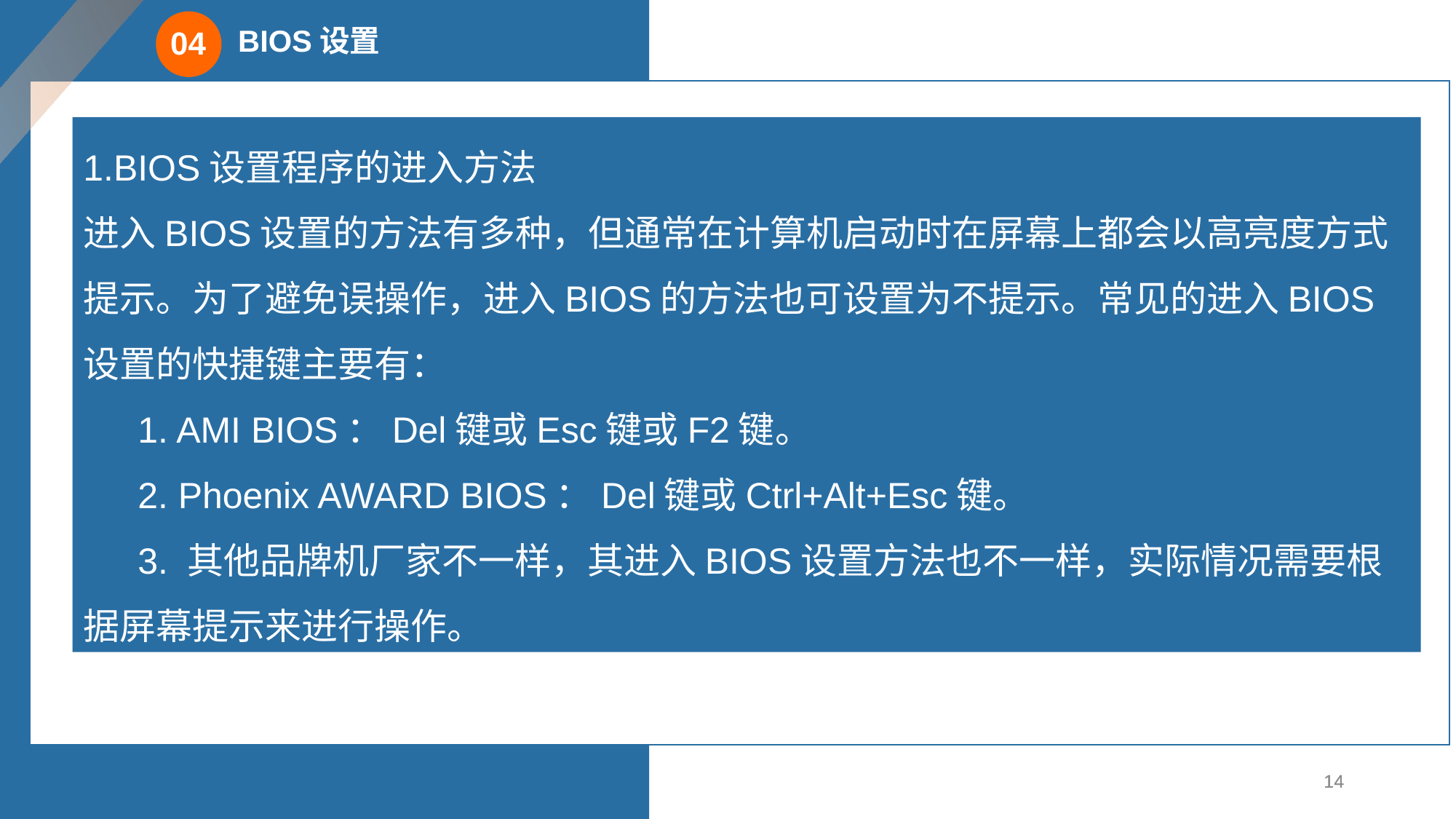

BIOS设置
04
1.BIOS设置程序的进入方法
进入BIOS设置的方法有多种，但通常在计算机启动时在屏幕上都会以高亮度方式提示。为了避免误操作，进入BIOS的方法也可设置为不提示。常见的进入BIOS设置的快捷键主要有：
1. AMI BIOS：Del键或Esc键或F2键。
2. Phoenix AWARD BIOS：Del键或Ctrl+Alt+Esc键。
3. 其他品牌机厂家不一样，其进入BIOS设置方法也不一样，实际情况需要根据屏幕提示来进行操作。